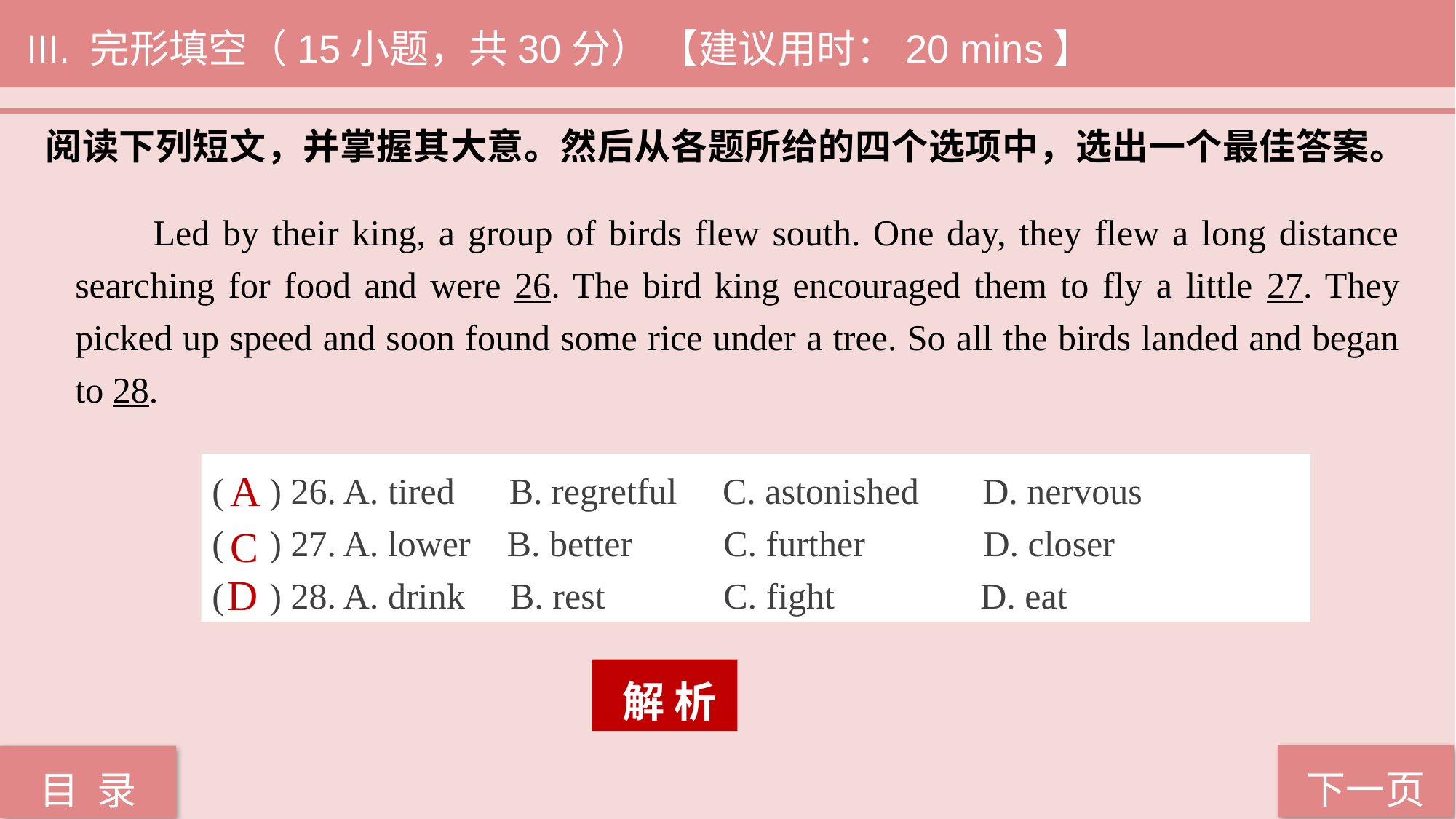

III. 完形填空（15小题，共30分） 【建议用时：20 mins】
阅读下列短文，并掌握其大意。然后从各题所给的四个选项中，选出一个最佳答案。
      Led by their king, a group of birds flew south. One day, they flew a long distance searching for food and were 26. The bird king encouraged them to fly a little 27. They picked up speed and soon found some rice under a tree. So all the birds landed and began to 28.
(     ) 26. A. tired      B. regretful     C. astonished       D. nervous
(     ) 27. A. lower    B. better          C. further             D. closer
(     ) 28. A. drink     B. rest             C. fight                D. eat
A
C
D
 解 析